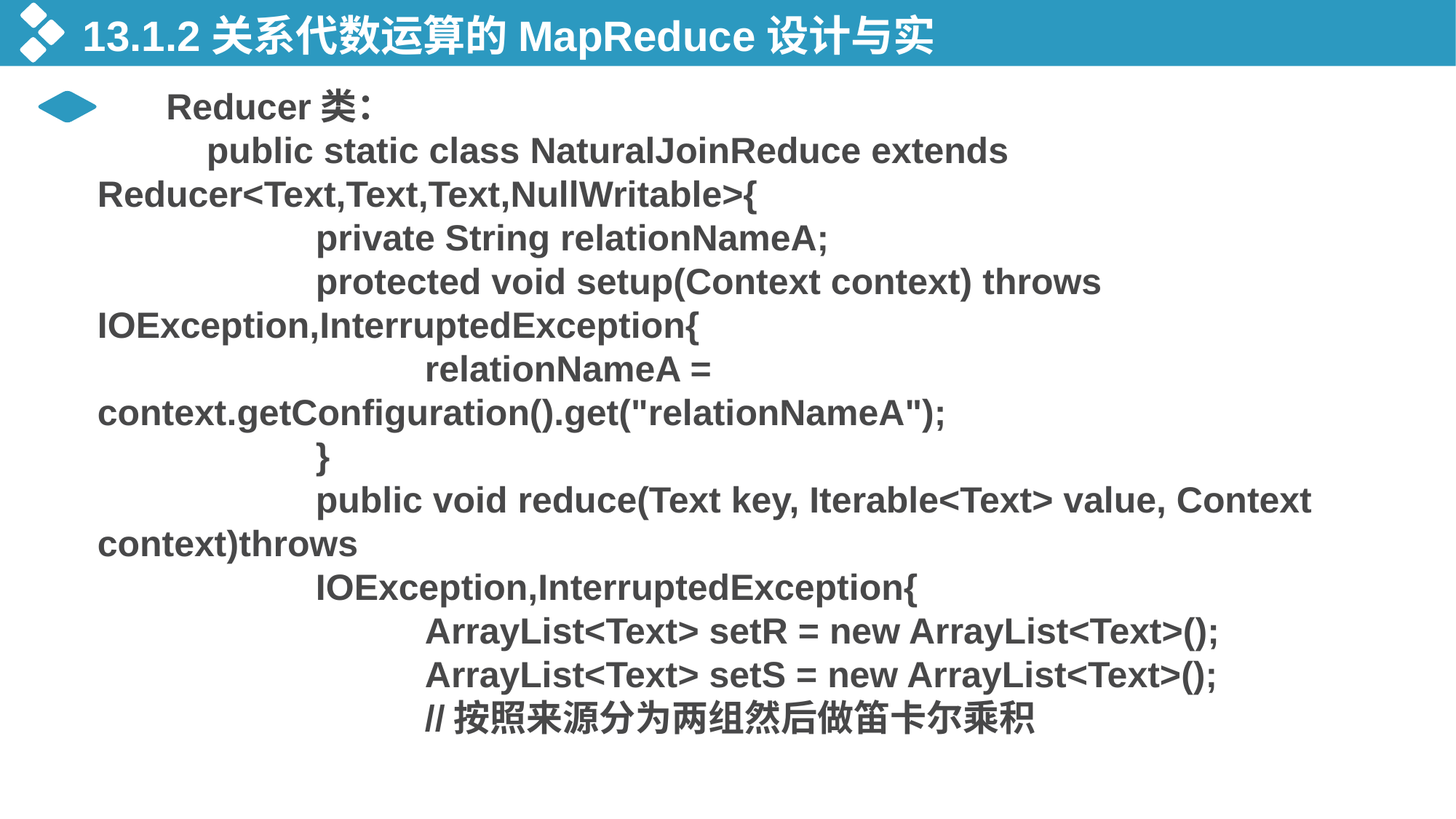

13.1.2关系代数运算的MapReduce设计与实现
        Reducer类：
          	public static class NaturalJoinReduce extends Reducer<Text,Text,Text,NullWritable>{
		private String relationNameA;
		protected void setup(Context context) throws IOException,InterruptedException{
			relationNameA = context.getConfiguration().get("relationNameA");
		}
		public void reduce(Text key, Iterable<Text> value, Context context)throws
		IOException,InterruptedException{
			ArrayList<Text> setR = new ArrayList<Text>();
			ArrayList<Text> setS = new ArrayList<Text>();
			//按照来源分为两组然后做笛卡尔乘积